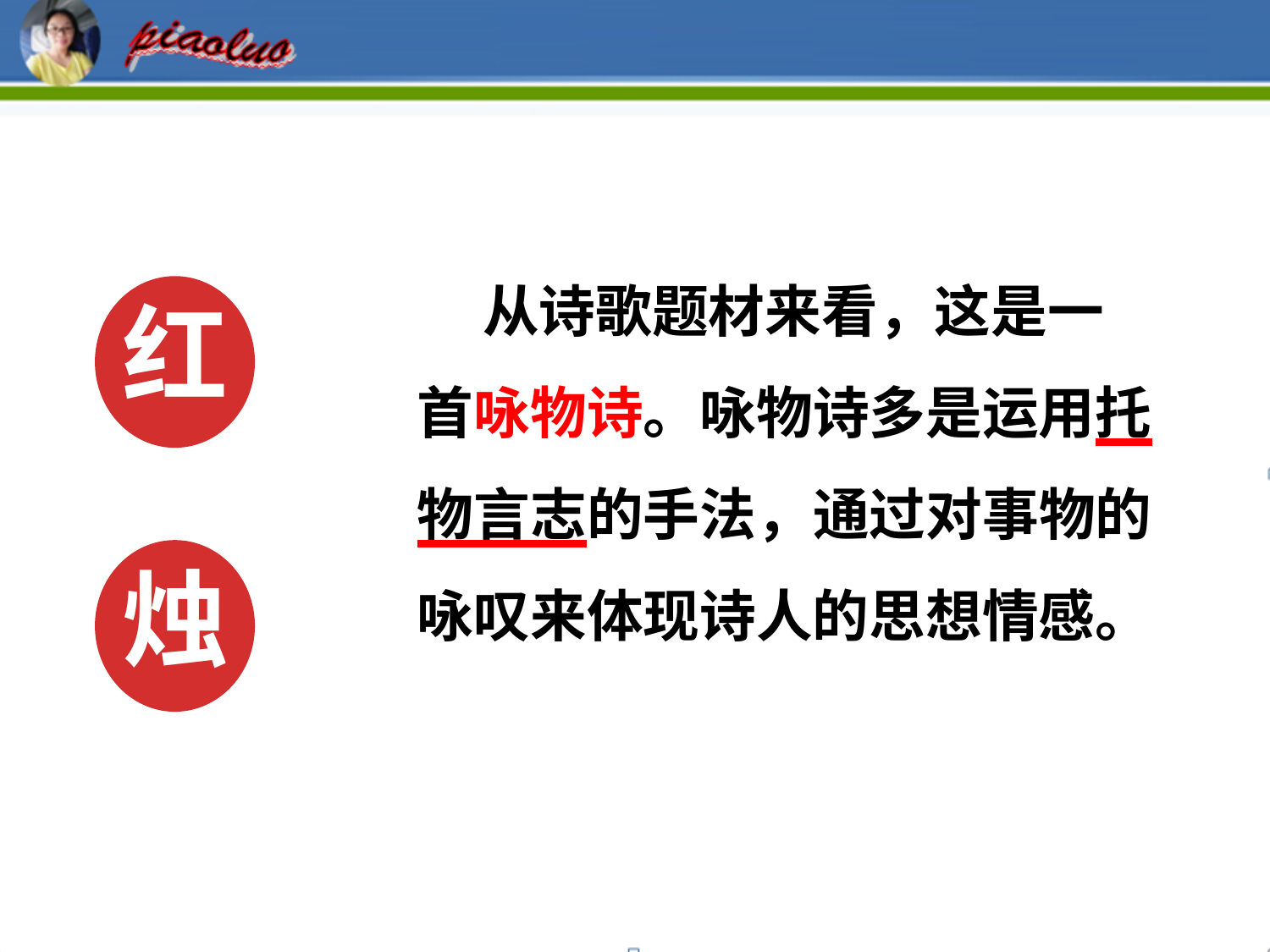

从诗歌题材来看，这是一首咏物诗。咏物诗多是运用托物言志的手法，通过对事物的咏叹来体现诗人的思想情感。

红

烛